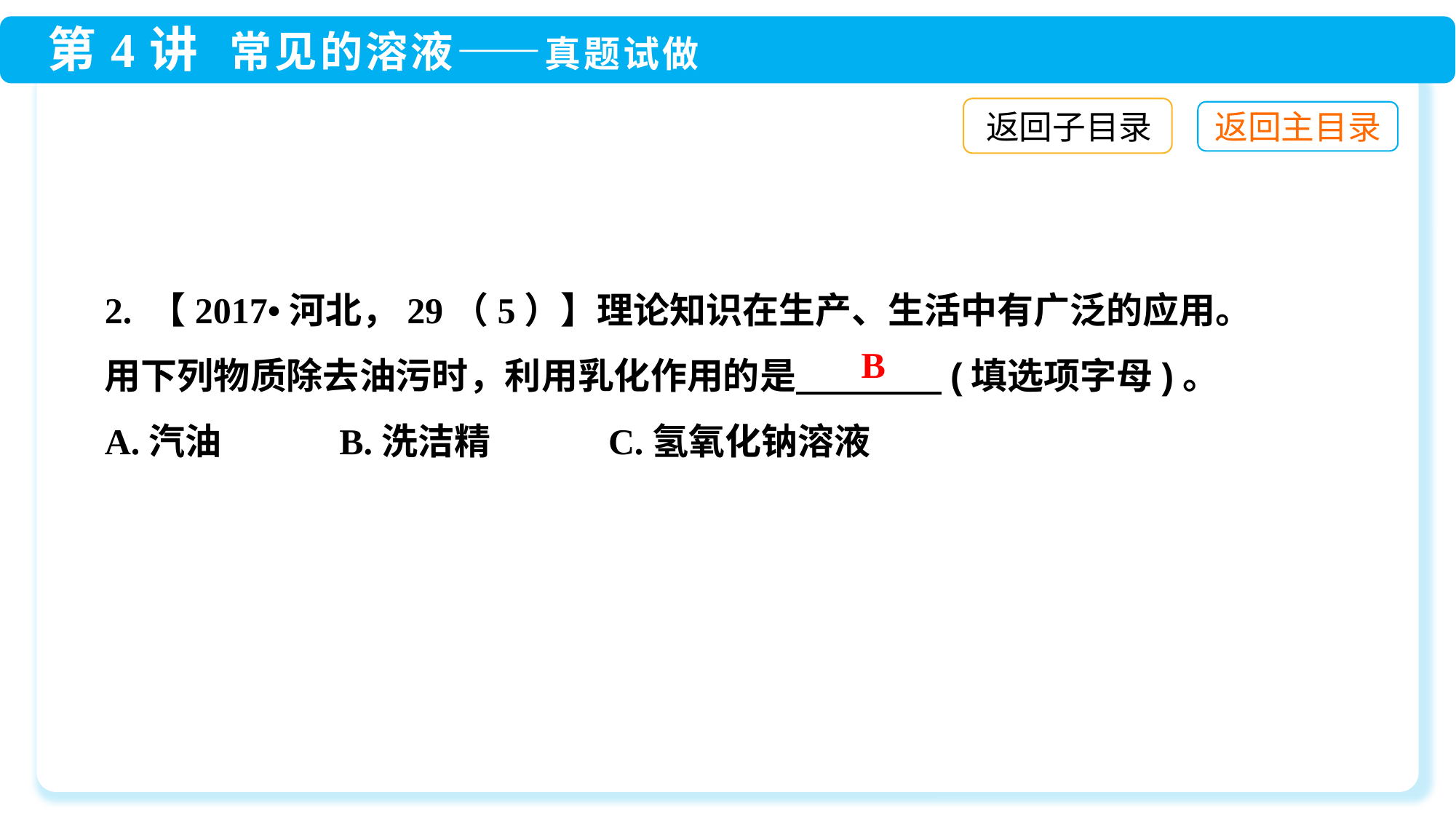

返回子目录

2. 【2017•河北，29（5）】理论知识在生产、生活中有广泛的应用。
用下列物质除去油污时，利用乳化作用的是　　　　(填选项字母)。
A.汽油　　　B.洗洁精　　　C.氢氧化钠溶液
B